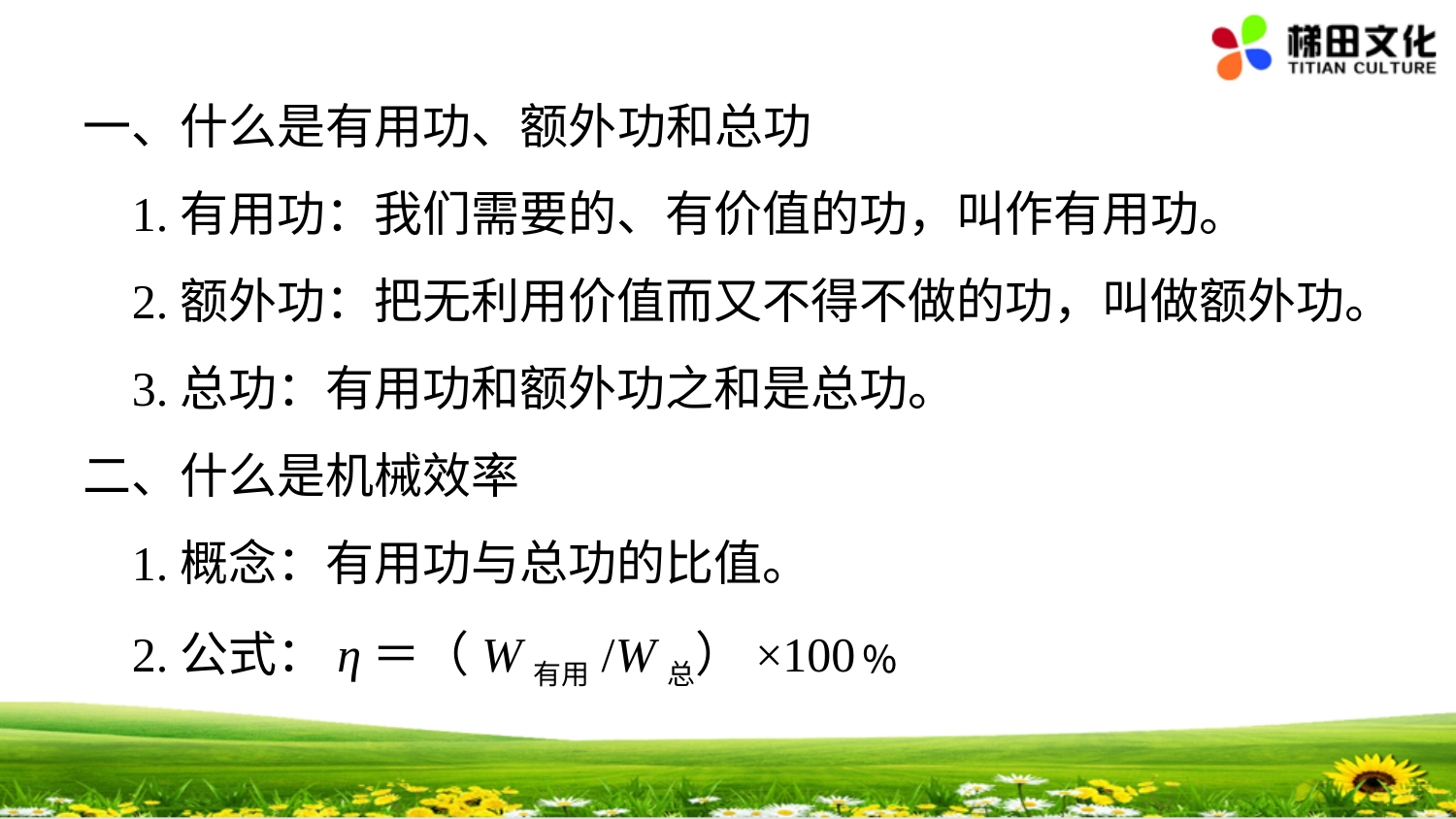

一、什么是有用功、额外功和总功
    1.有用功：我们需要的、有价值的功，叫作有用功。
    2.额外功：把无利用价值而又不得不做的功，叫做额外功。
    3.总功：有用功和额外功之和是总功。
二、什么是机械效率
    1.概念：有用功与总功的比值。
    2.公式：η＝（W有用/W总）×100﹪